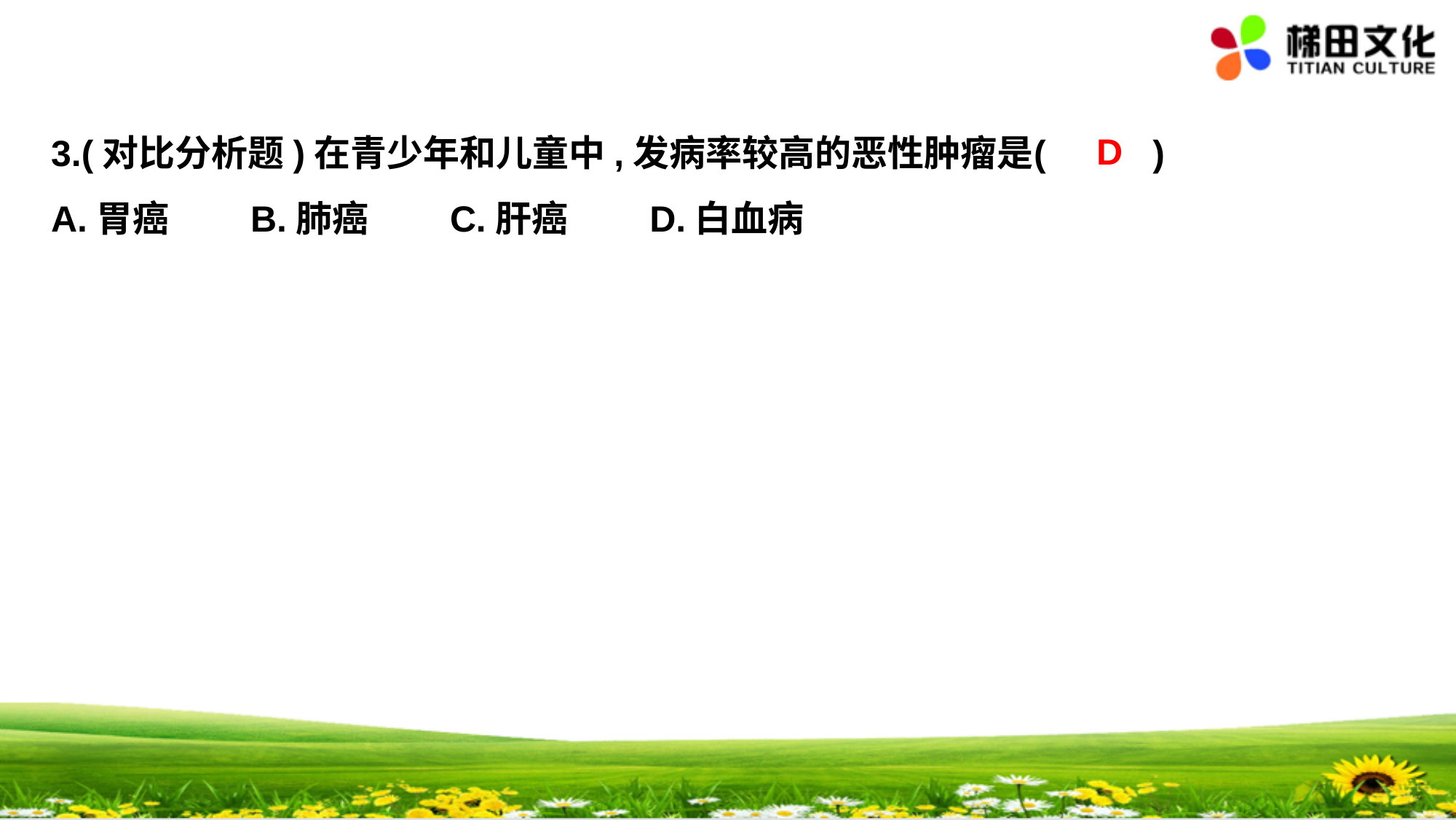

D
3.(对比分析题)在青少年和儿童中,发病率较高的恶性肿瘤是	(　  　)
A.胃癌　　B.肺癌　　C.肝癌　　D.白血病